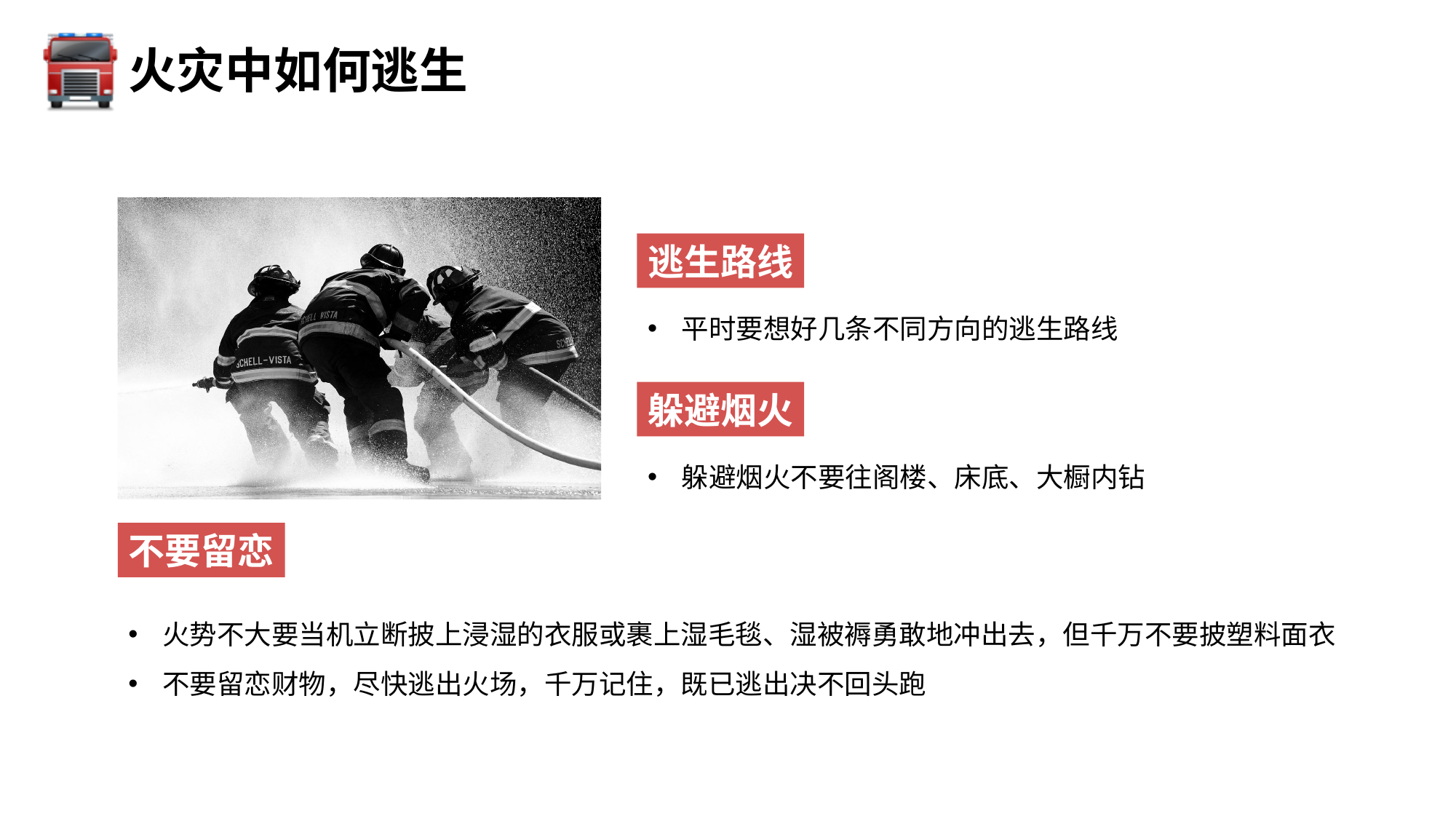

火灾中如何逃生

逃生路线
平时要想好几条不同方向的逃生路线
躲避烟火
躲避烟火不要往阁楼、床底、大橱内钻
不要留恋
火势不大要当机立断披上浸湿的衣服或裹上湿毛毯、湿被褥勇敢地冲出去，但千万不要披塑料面衣
不要留恋财物，尽快逃出火场，千万记住，既已逃出决不回头跑